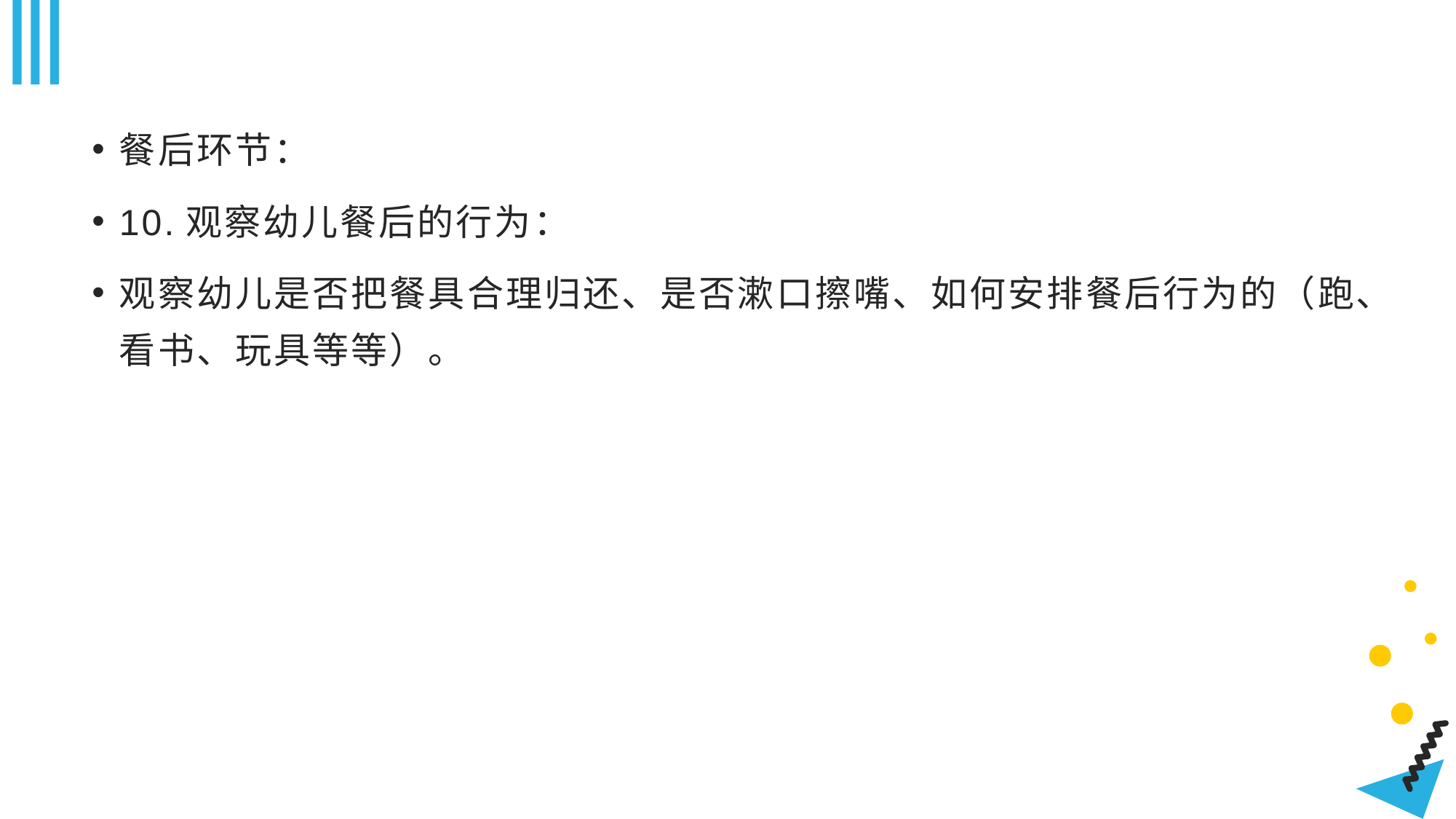

#
餐后环节：
10.观察幼儿餐后的行为：
观察幼儿是否把餐具合理归还、是否漱口擦嘴、如何安排餐后行为的（跑、看书、玩具等等）。